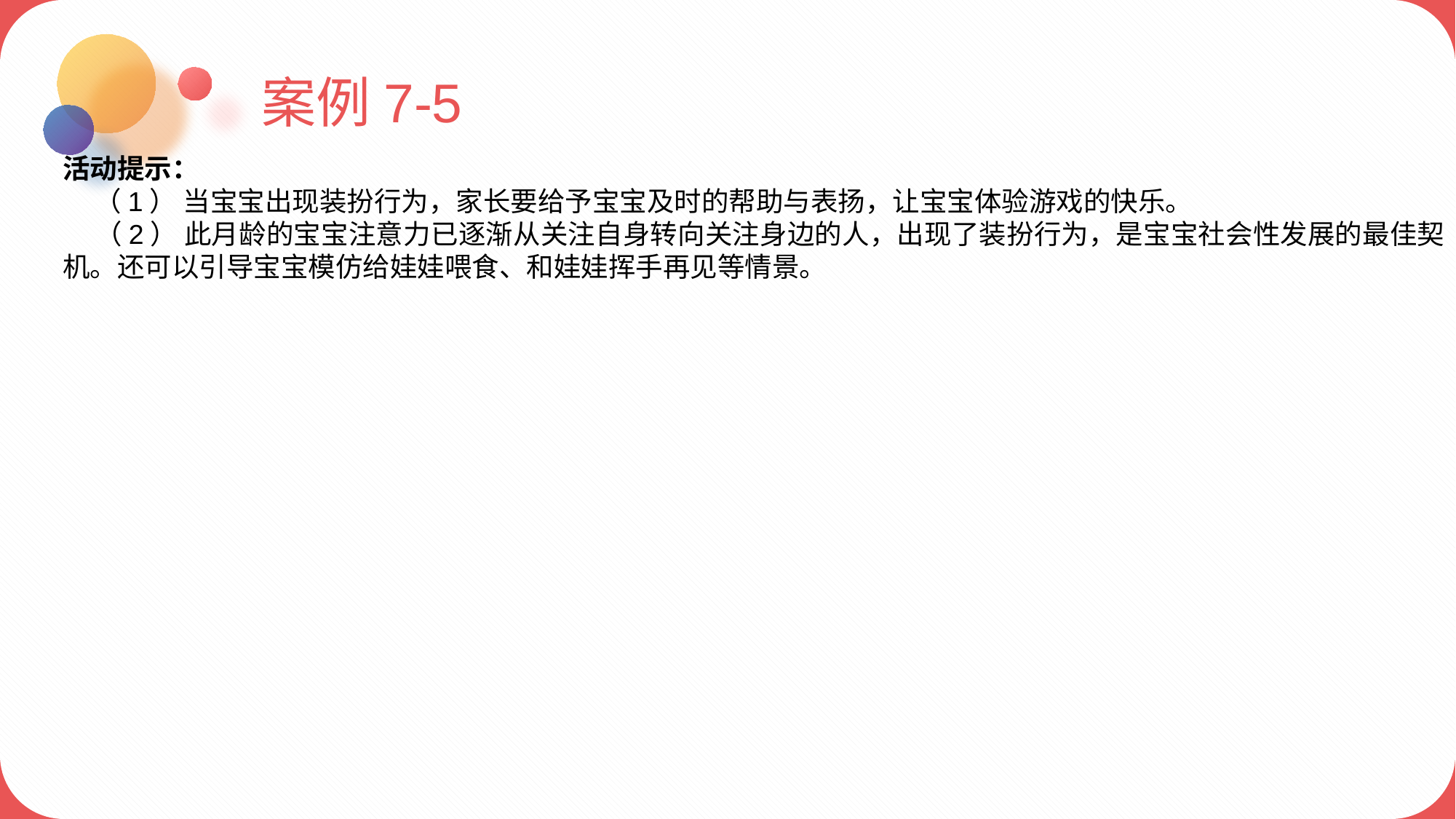

案例7-5
活动提示：
    （1） 当宝宝出现装扮行为，家长要给予宝宝及时的帮助与表扬，让宝宝体验游戏的快乐。
    （2） 此月龄的宝宝注意力已逐渐从关注自身转向关注身边的人，出现了装扮行为，是宝宝社会性发展的最佳契机。还可以引导宝宝模仿给娃娃喂食、和娃娃挥手再见等情景。